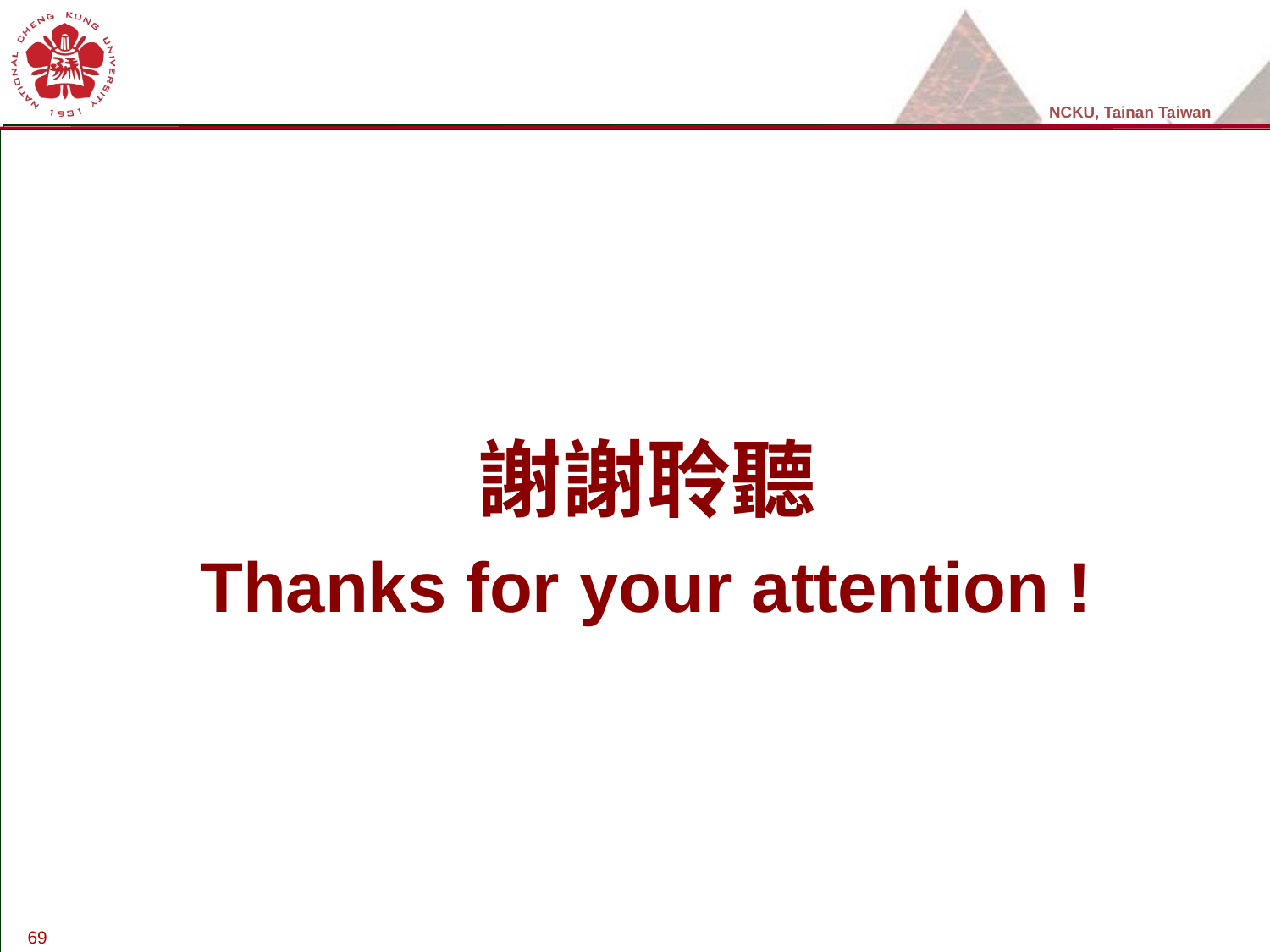

#
謝謝聆聽
Thanks for your attention !
69